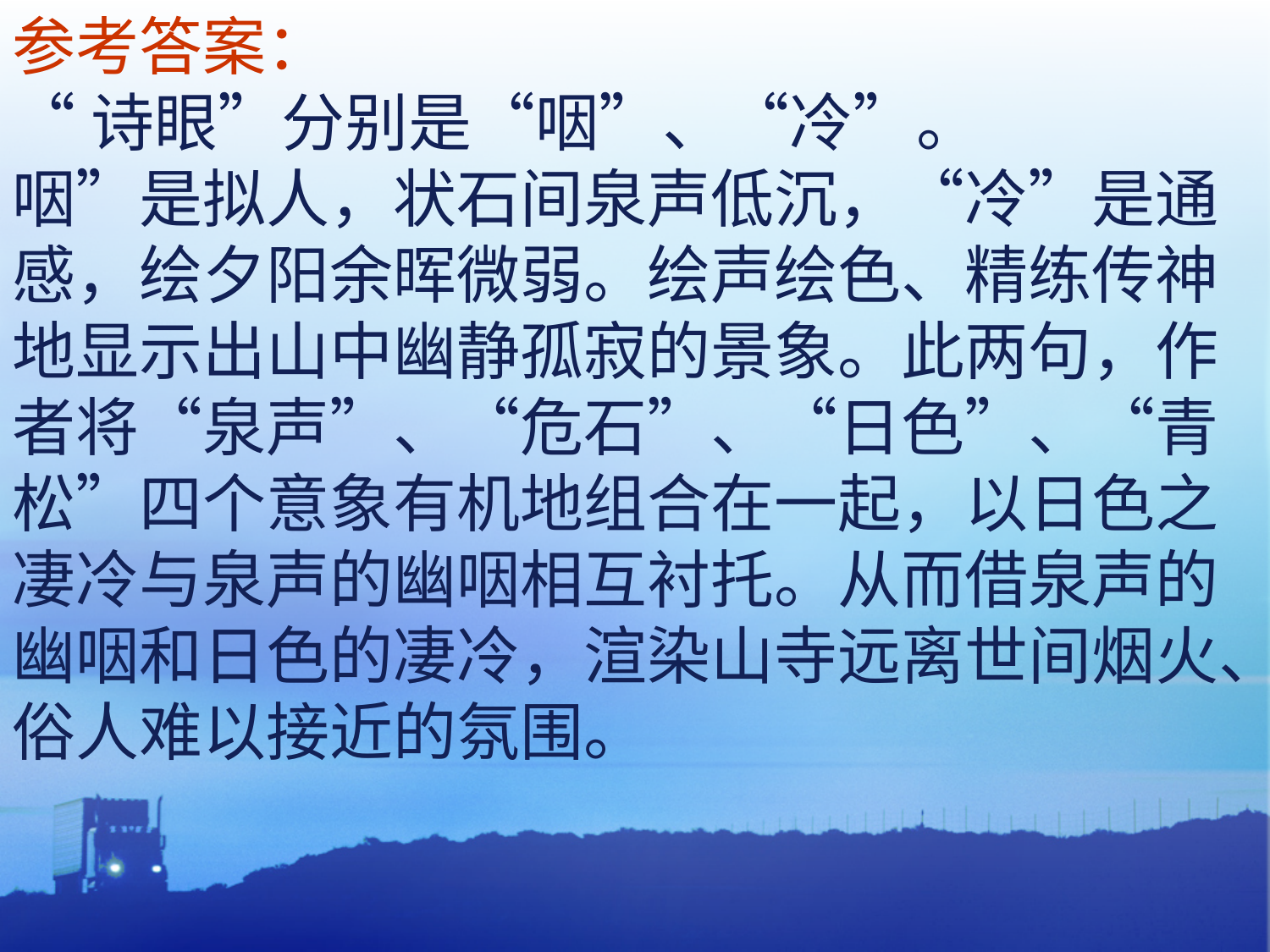

参考答案：
“诗眼”分别是“咽”、“冷”。
咽”是拟人，状石间泉声低沉，“冷”是通感，绘夕阳余晖微弱。绘声绘色、精练传神地显示出山中幽静孤寂的景象。此两句，作者将“泉声”、“危石”、“日色”、“青松”四个意象有机地组合在一起，以日色之凄冷与泉声的幽咽相互衬托。从而借泉声的幽咽和日色的凄冷，渲染山寺远离世间烟火、俗人难以接近的氛围。